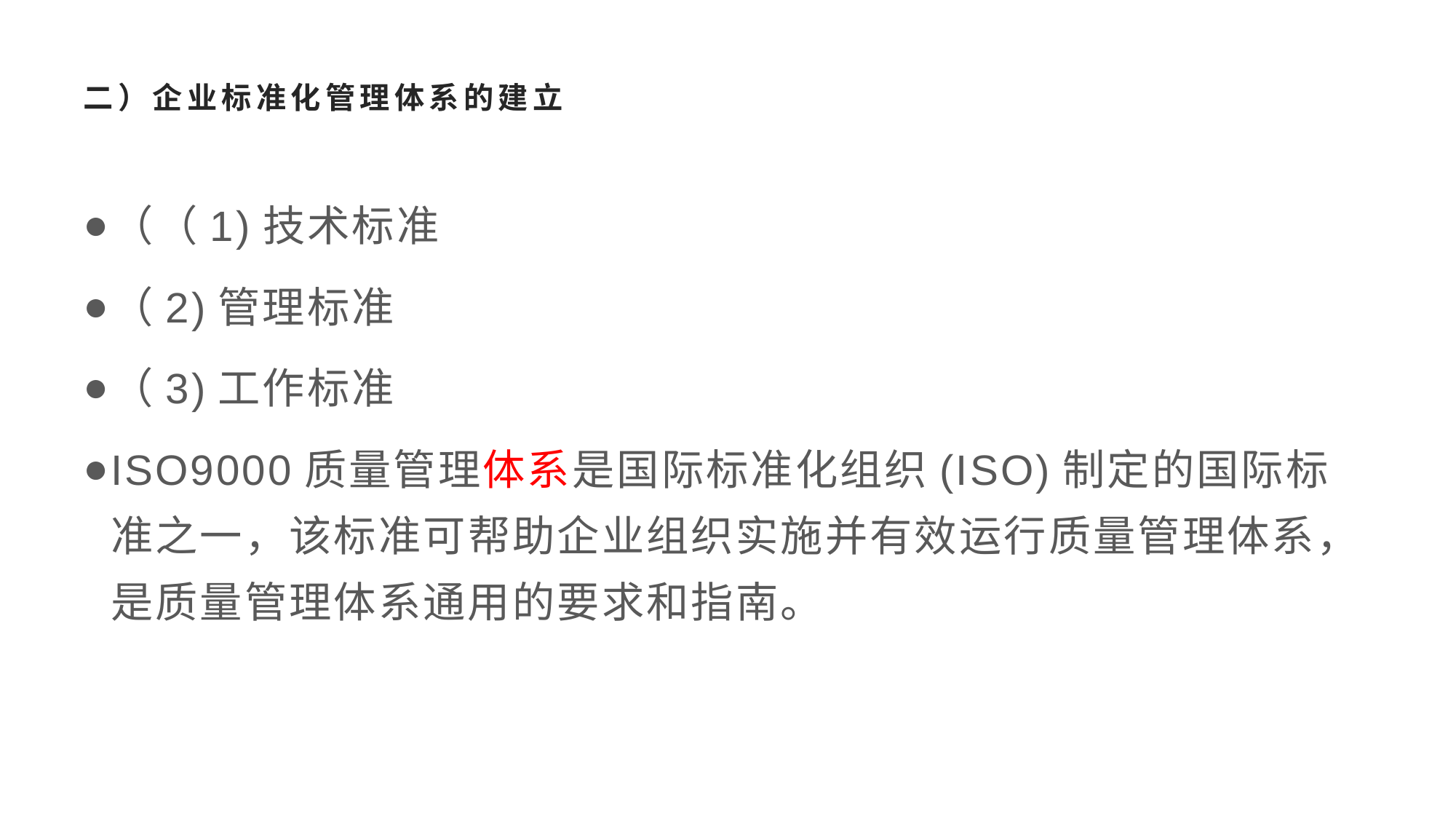

# 二）企业标准化管理体系的建立
（（1)技术标准
（2)管理标准
（3)工作标准
ISO9000质量管理体系是国际标准化组织(ISO)制定的国际标准之一，该标准可帮助企业组织实施并有效运行质量管理体系，是质量管理体系通用的要求和指南。